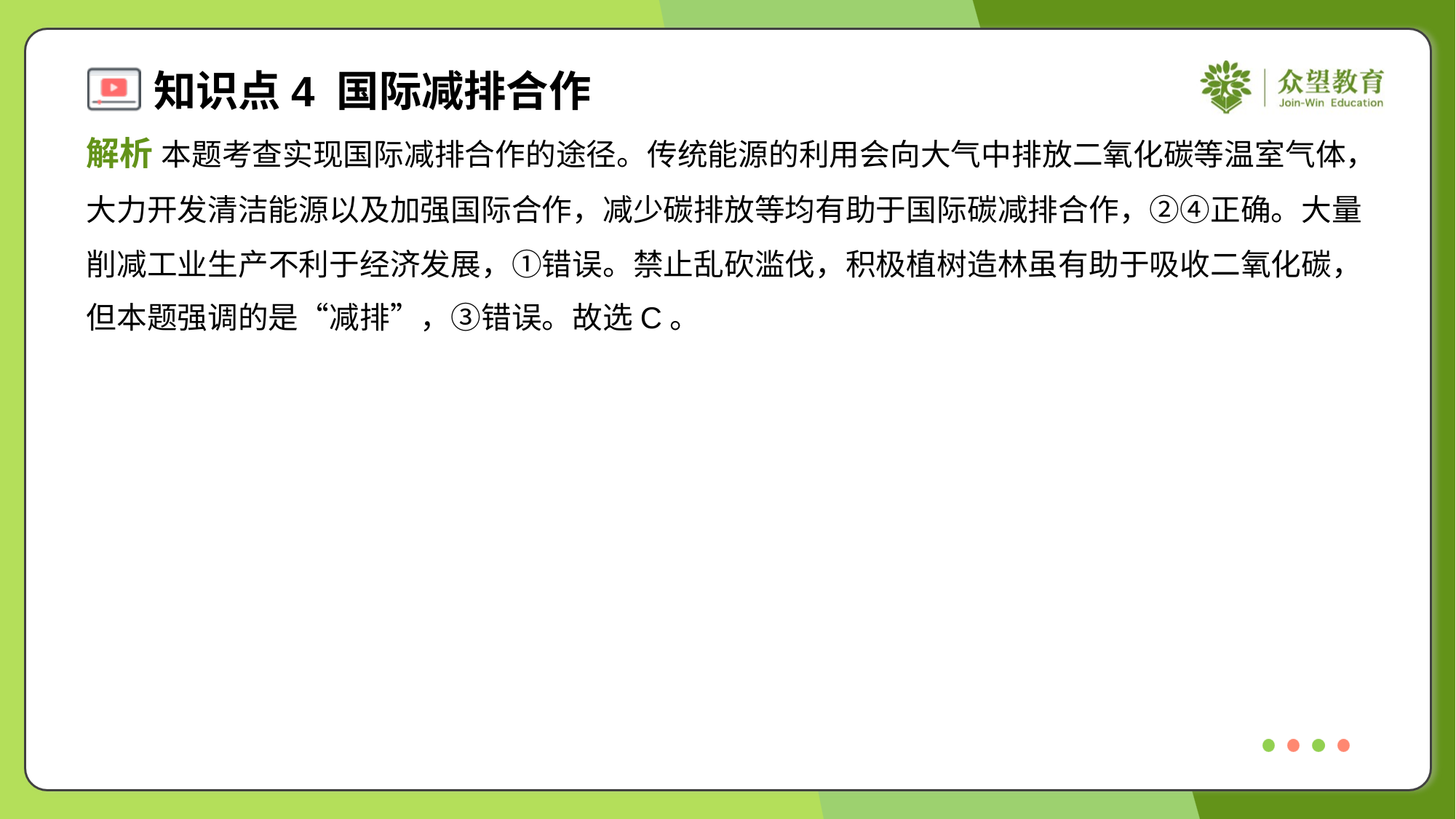

解析 本题考查实现国际减排合作的途径。传统能源的利用会向大气中排放二氧化碳等温室气体，
大力开发清洁能源以及加强国际合作，减少碳排放等均有助于国际碳减排合作，②④正确。大量
削减工业生产不利于经济发展，①错误。禁止乱砍滥伐，积极植树造林虽有助于吸收二氧化碳，
但本题强调的是“减排”，③错误。故选C。